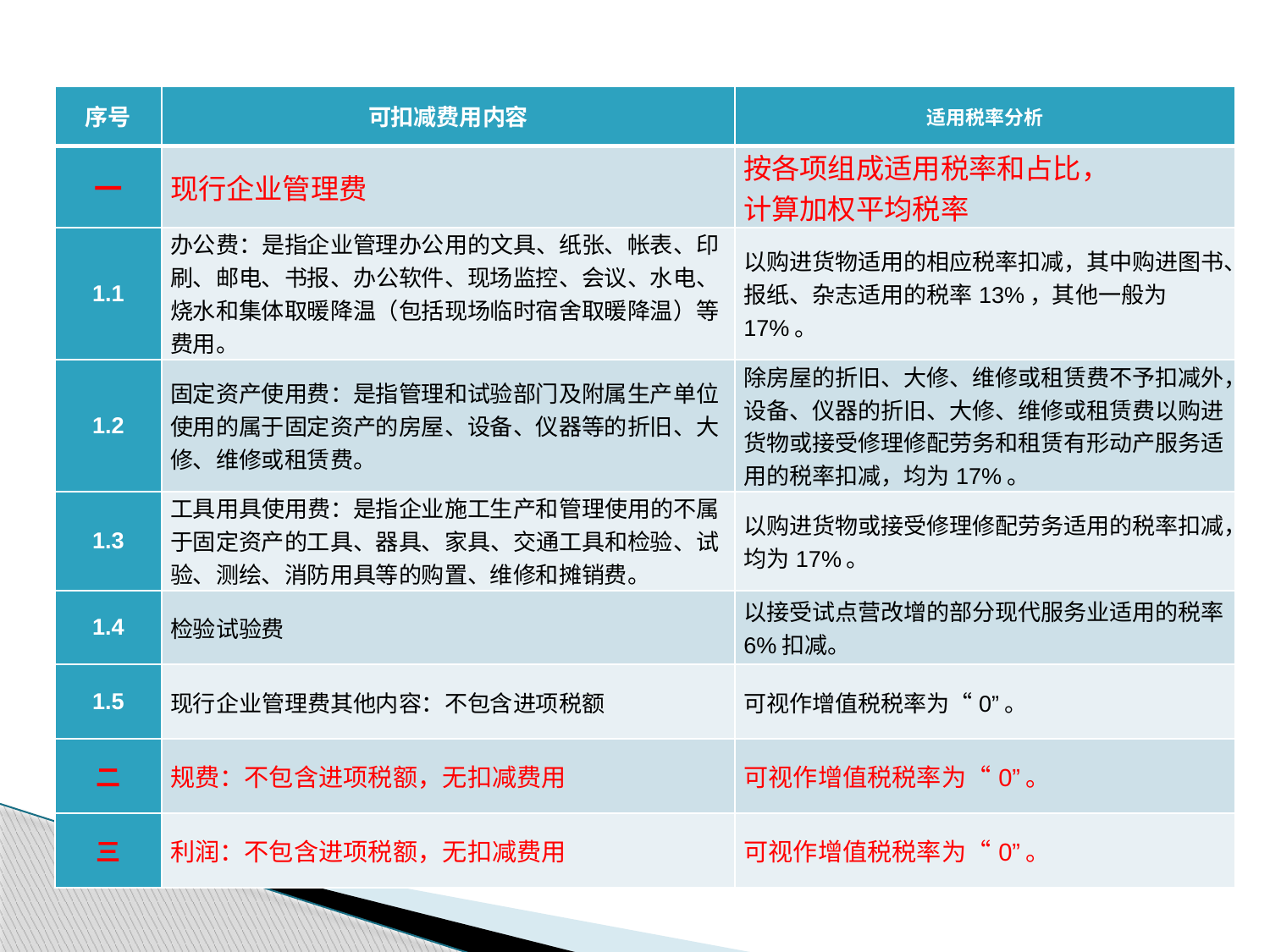

| 序号 | 可扣减费用内容 | 适用税率分析 |
| --- | --- | --- |
| 一 | 现行企业管理费 | 按各项组成适用税率和占比， 计算加权平均税率 |
| 1.1 | 办公费：是指企业管理办公用的文具、纸张、帐表、印刷、邮电、书报、办公软件、现场监控、会议、水电、烧水和集体取暖降温（包括现场临时宿舍取暖降温）等费用。 | 以购进货物适用的相应税率扣减，其中购进图书、报纸、杂志适用的税率13%，其他一般为17%。 |
| 1.2 | 固定资产使用费：是指管理和试验部门及附属生产单位使用的属于固定资产的房屋、设备、仪器等的折旧、大修、维修或租赁费。 | 除房屋的折旧、大修、维修或租赁费不予扣减外，设备、仪器的折旧、大修、维修或租赁费以购进货物或接受修理修配劳务和租赁有形动产服务适用的税率扣减，均为17%。 |
| 1.3 | 工具用具使用费：是指企业施工生产和管理使用的不属于固定资产的工具、器具、家具、交通工具和检验、试验、测绘、消防用具等的购置、维修和摊销费。 | 以购进货物或接受修理修配劳务适用的税率扣减，均为17%。 |
| 1.4 | 检验试验费 | 以接受试点营改增的部分现代服务业适用的税率6%扣减。 |
| 1.5 | 现行企业管理费其他内容：不包含进项税额 | 可视作增值税税率为“0”。 |
| 二 | 规费：不包含进项税额，无扣减费用 | 可视作增值税税率为“0”。 |
| 三 | 利润：不包含进项税额，无扣减费用 | 可视作增值税税率为“0”。 |